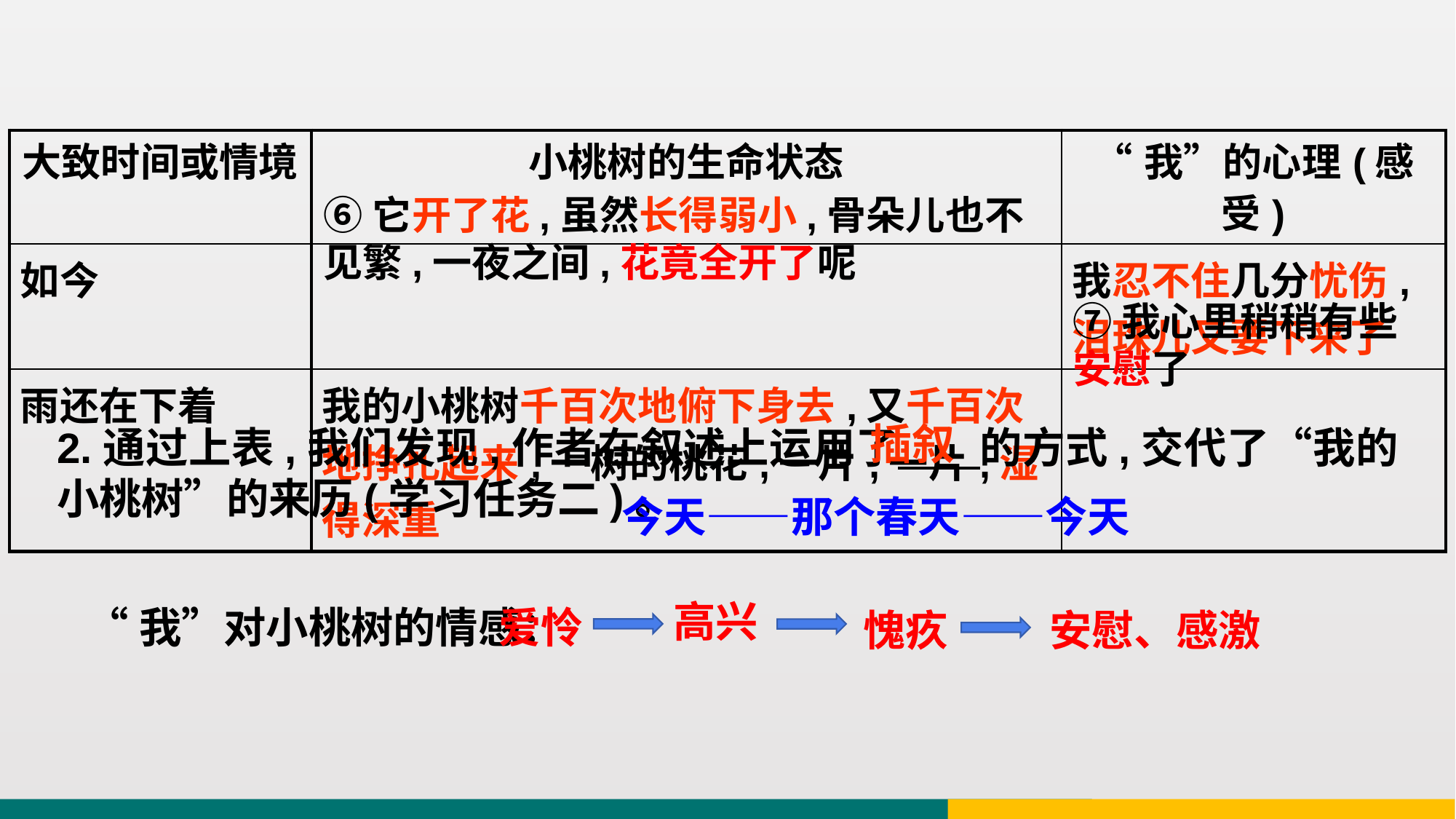

| 大致时间或情境 | 小桃树的生命状态 | “我”的心理(感受) |
| --- | --- | --- |
| 如今 |  | 我忍不住几分忧伤,泪珠儿又要下来了 |
| 雨还在下着 | 我的小桃树千百次地俯下身去,又千百次地挣扎起来,一树的桃花,一片,一片,湿得深重 |  |
⑥它开了花,虽然长得弱小,骨朵儿也不见繁,一夜之间,花竟全开了呢
⑦我心里稍稍有些安慰了
插叙
2.通过上表,我们发现,作者在叙述上运用了        的方式,交代了“我的小桃树”的来历(学习任务二)。
今天——那个春天——今天
“我”对小桃树的情感：
爱怜
高兴
愧疚
安慰、感激